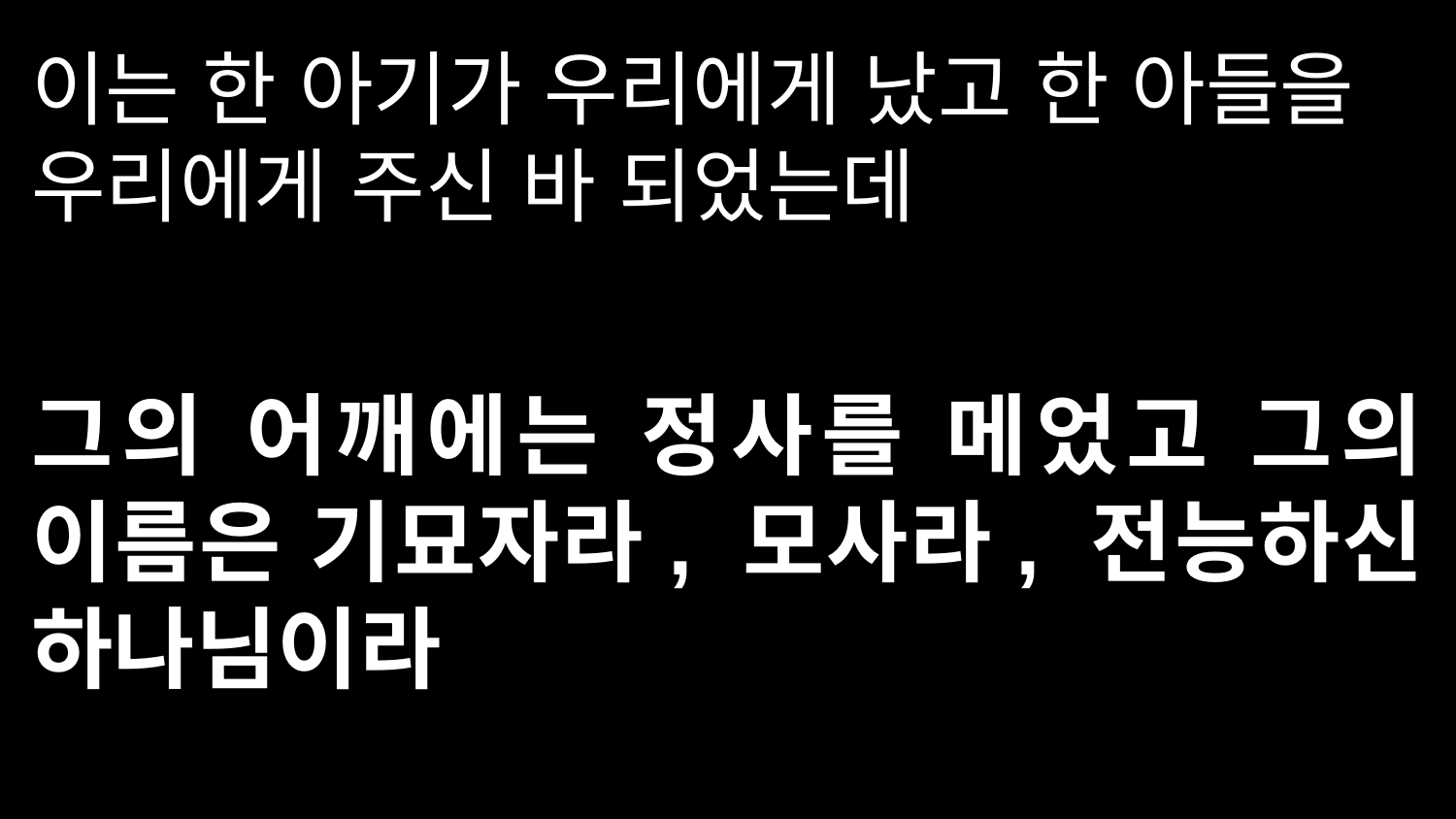

이는 한 아기가 우리에게 났고 한 아들을 우리에게 주신 바 되었는데
그의 어깨에는 정사를 메었고 그의 이름은 기묘자라, 모사라, 전능하신 하나님이라